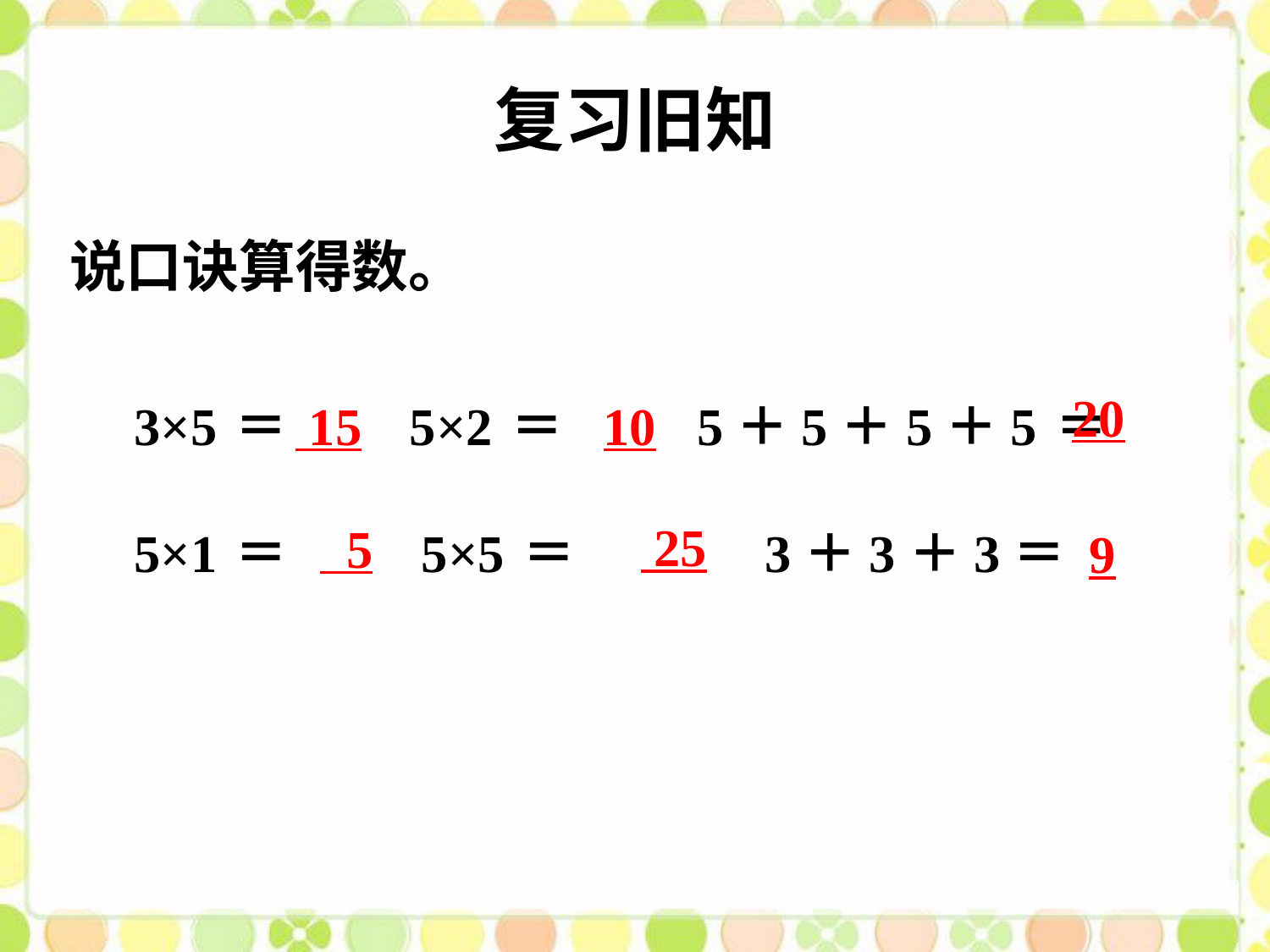

# 复习旧知
说口诀算得数。
20
3×5 ＝         5×2 ＝          5＋5＋5＋5 ＝

5×1 ＝          5×5 ＝                3＋3＋3＝
 15
10
 25
  5
9